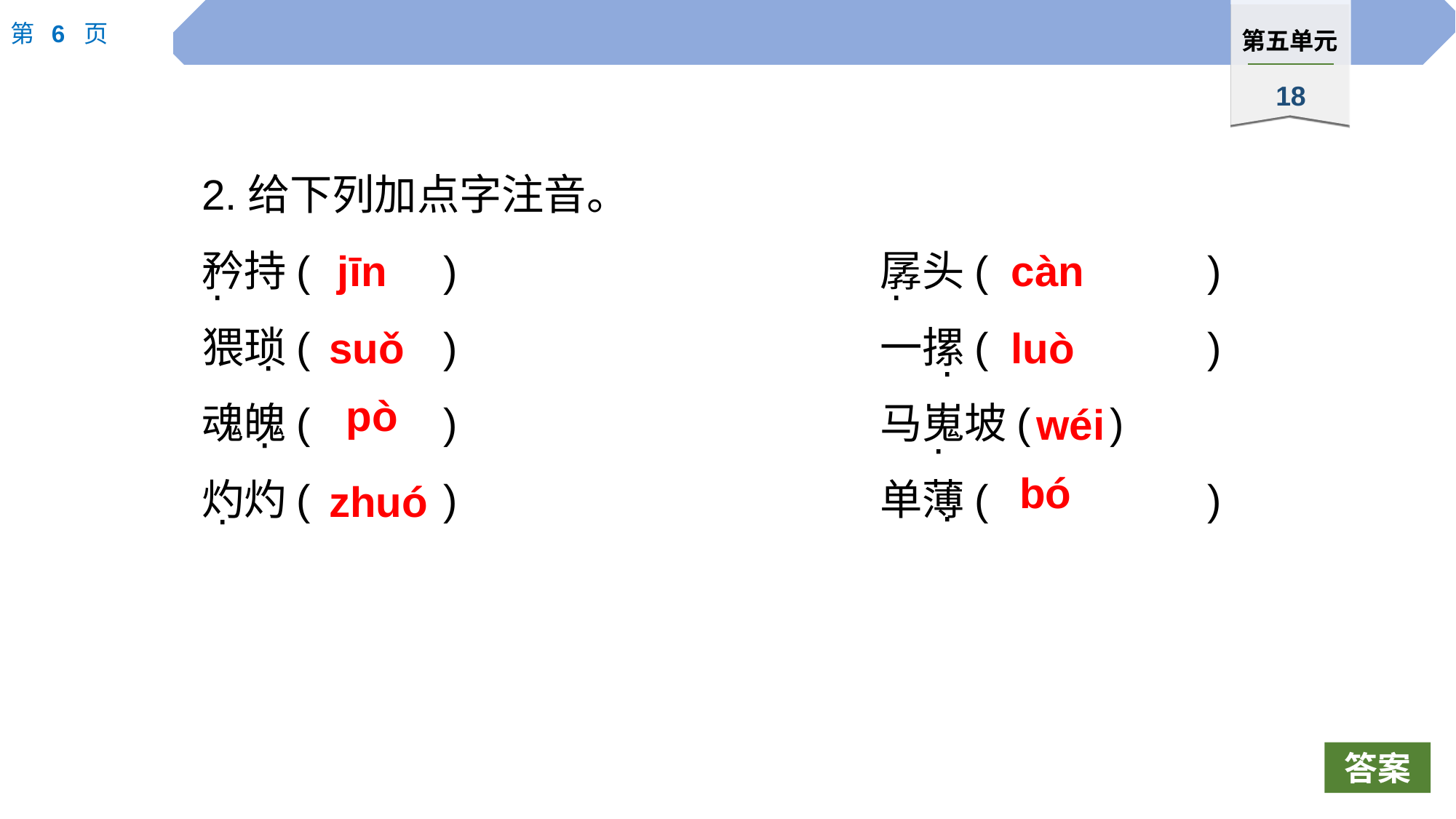

2.给下列加点字注音。
矜持(		)				孱头(		)
猥琐(		)				一摞(		)
魂魄(		)				马嵬坡(	 )
灼灼(		)				单薄(		)
jīn
càn
·
·
suǒ
luò
·
·
pò
wéi
·
·
bó
zhuó
·
·
答案